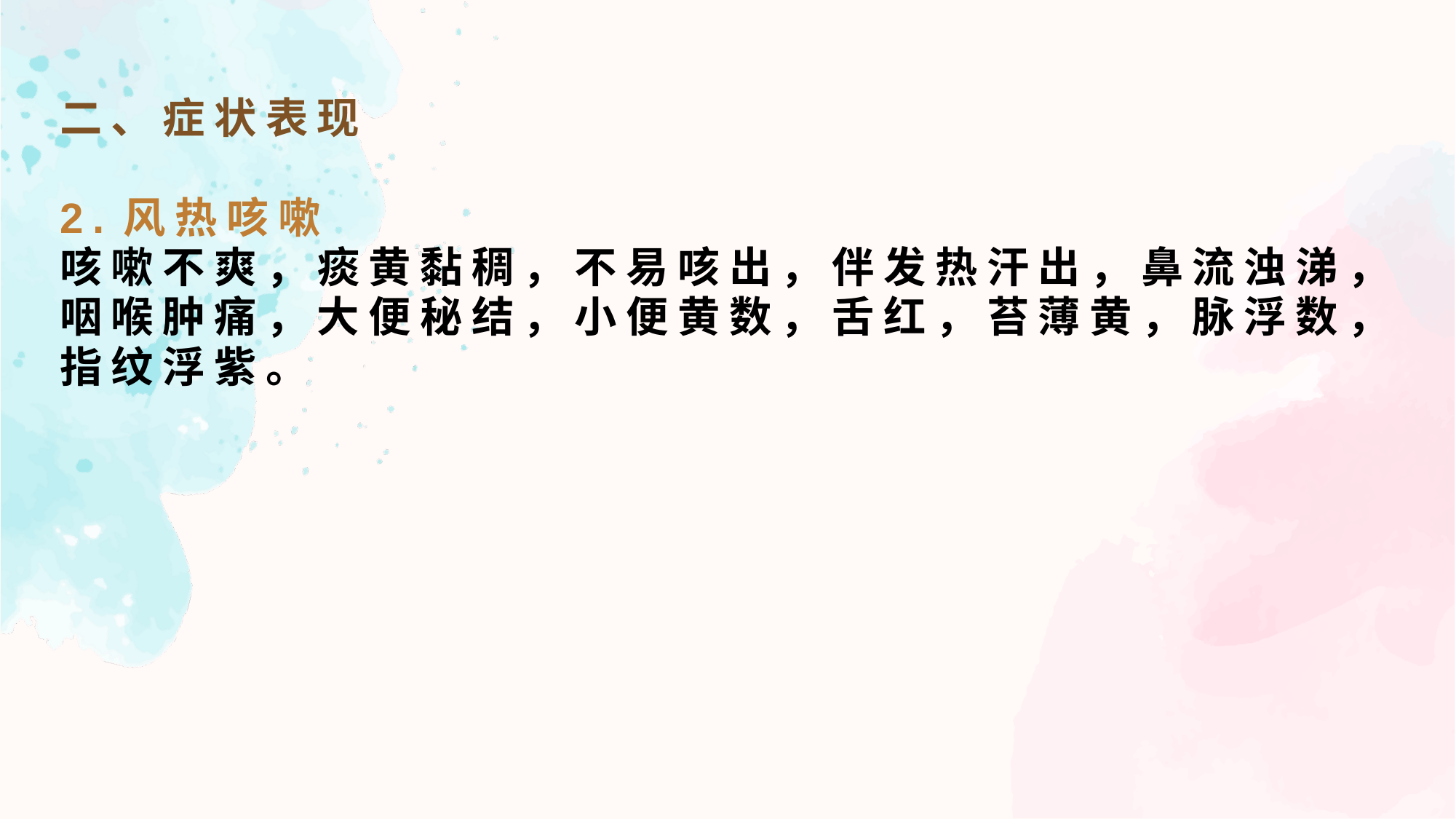

二、症状表现

2.风热咳嗽
咳嗽不爽，痰黄黏稠，不易咳出，伴发热汗出，鼻流浊涕，咽喉肿痛，大便秘结，小便黄数，舌红，苔薄黄，脉浮数，指纹浮紫。